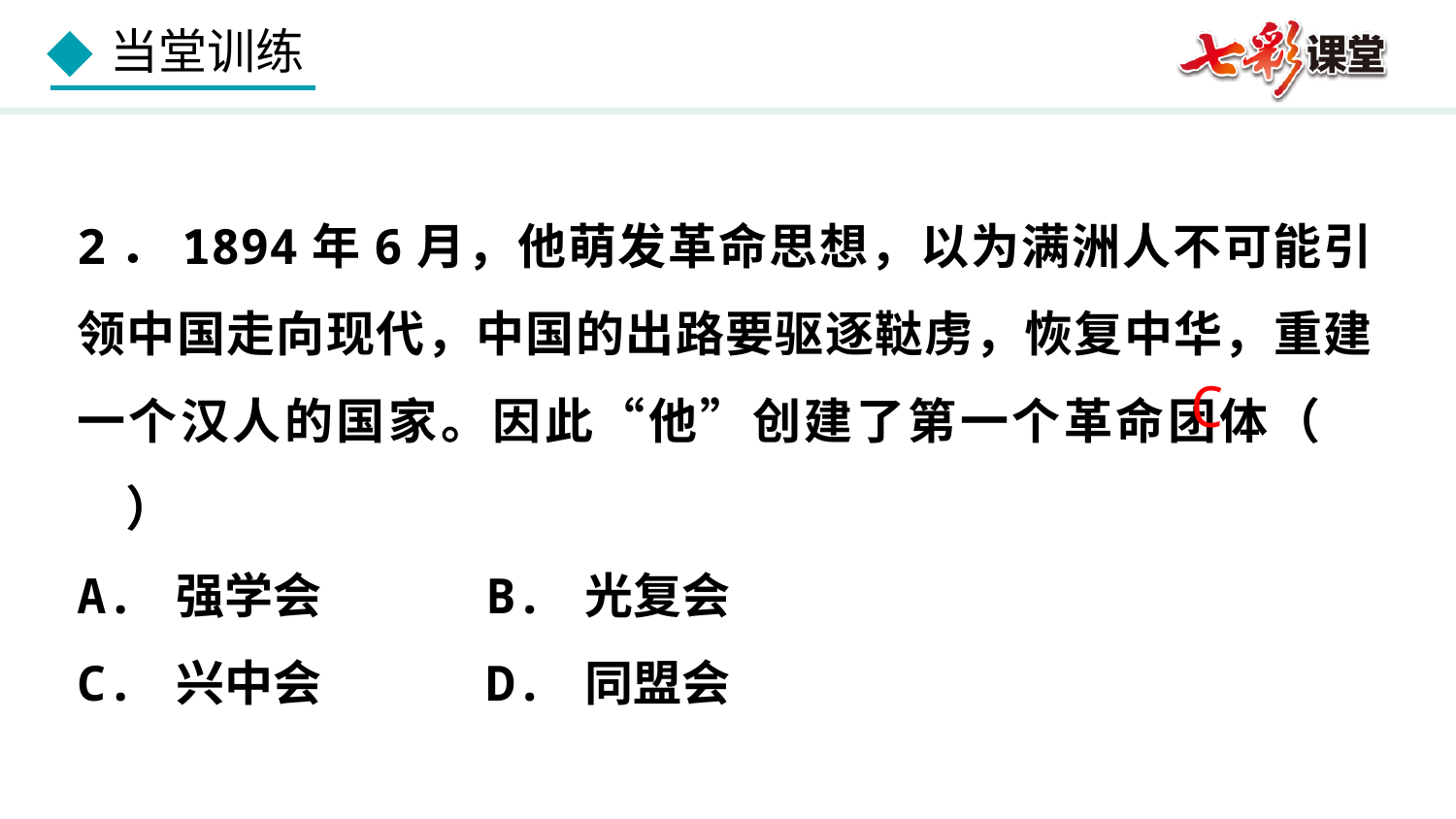

2．1894年6月，他萌发革命思想，以为满洲人不可能引领中国走向现代，中国的出路要驱逐鞑虏，恢复中华，重建一个汉人的国家。因此“他”创建了第一个革命团体（　　）
A. 强学会              B. 光复会
C. 兴中会              D. 同盟会

C